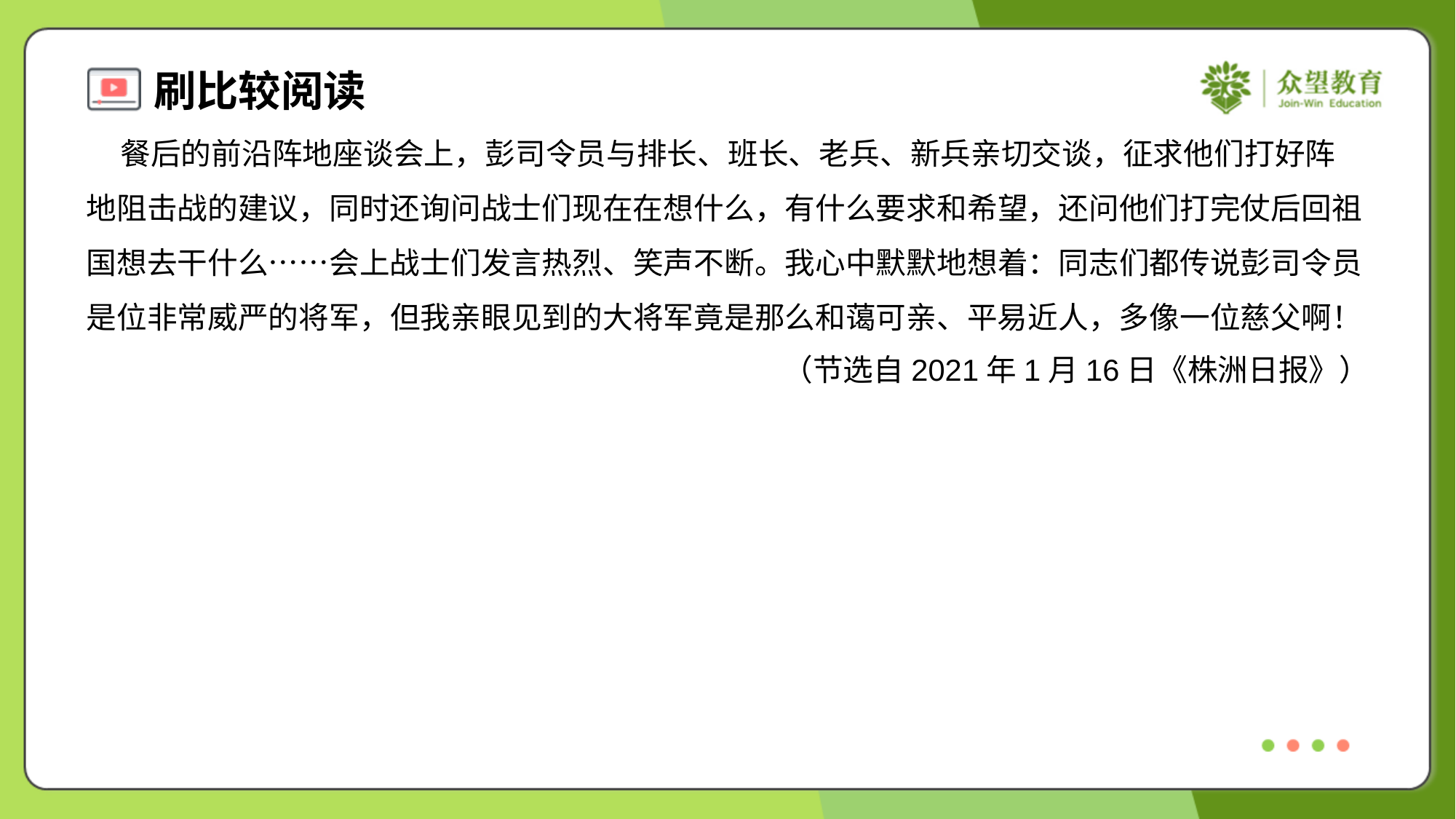

餐后的前沿阵地座谈会上，彭司令员与排长、班长、老兵、新兵亲切交谈，征求他们打好阵
地阻击战的建议，同时还询问战士们现在在想什么，有什么要求和希望，还问他们打完仗后回祖
国想去干什么……会上战士们发言热烈、笑声不断。我心中默默地想着：同志们都传说彭司令员
是位非常威严的将军，但我亲眼见到的大将军竟是那么和蔼可亲、平易近人，多像一位慈父啊！
（节选自2021年1月16日《株洲日报》）